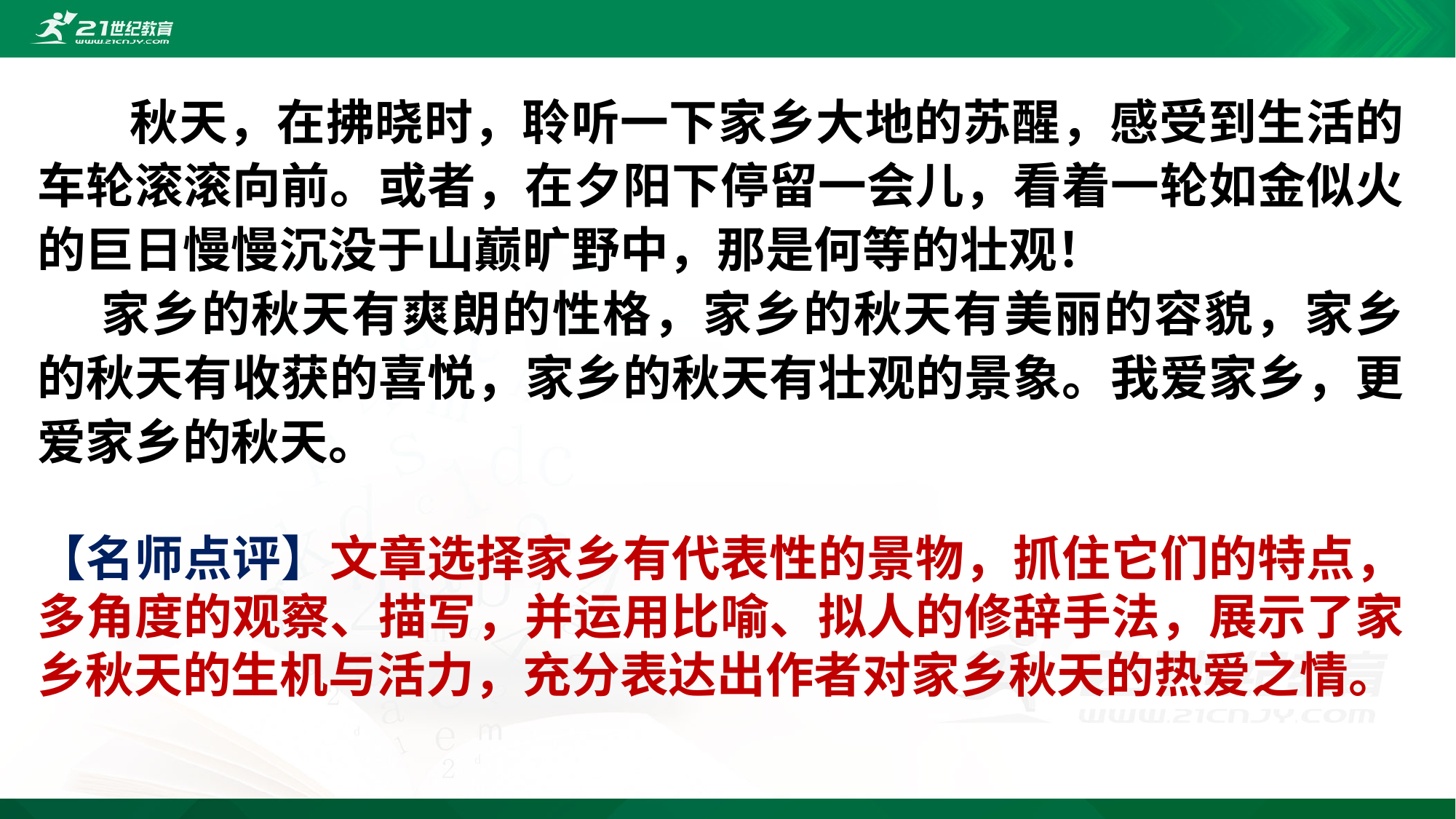

秋天，在拂晓时，聆听一下家乡大地的苏醒，感受到生活的车轮滚滚向前。或者，在夕阳下停留一会儿，看着一轮如金似火的巨日慢慢沉没于山巅旷野中，那是何等的壮观！
    家乡的秋天有爽朗的性格，家乡的秋天有美丽的容貌，家乡的秋天有收获的喜悦，家乡的秋天有壮观的景象。我爱家乡，更爱家乡的秋天。

【名师点评】文章选择家乡有代表性的景物，抓住它们的特点，多角度的观察、描写，并运用比喻、拟人的修辞手法，展示了家乡秋天的生机与活力，充分表达出作者对家乡秋天的热爱之情。